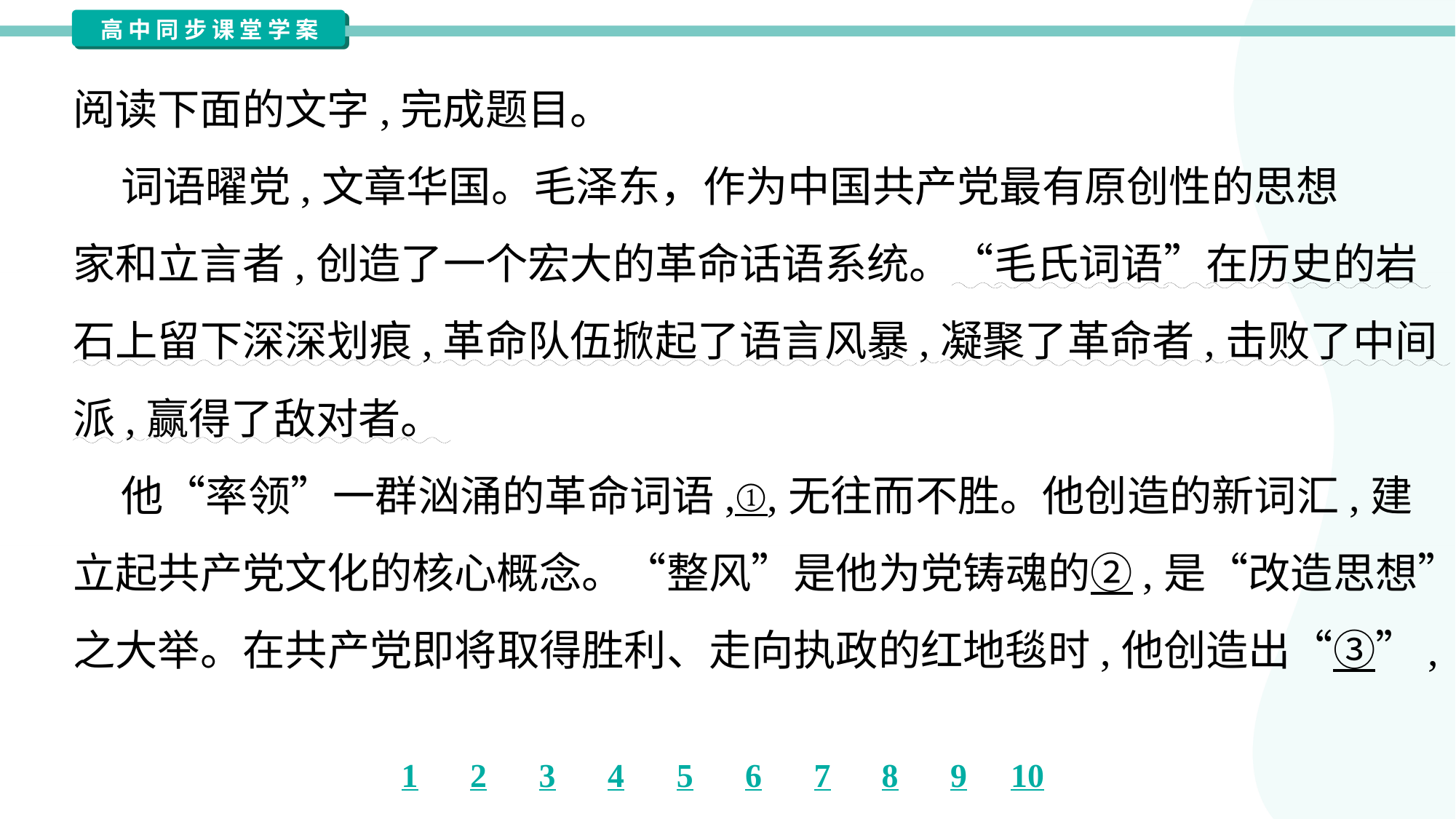

阅读下面的文字,完成题目。
    词语曜党,文章华国。毛泽东，作为中国共产党最有原创性的思想
家和立言者,创造了一个宏大的革命话语系统。“毛氏词语”在历史的岩
石上留下深深划痕,革命队伍掀起了语言风暴,凝聚了革命者,击败了中间
派,赢得了敌对者。
    他“率领”一群汹涌的革命词语,①,无往而不胜。他创造的新词汇,建
立起共产党文化的核心概念。“整风”是他为党铸魂的②,是“改造思想”
之大举。在共产党即将取得胜利、走向执政的红地毯时,他创造出“③”,